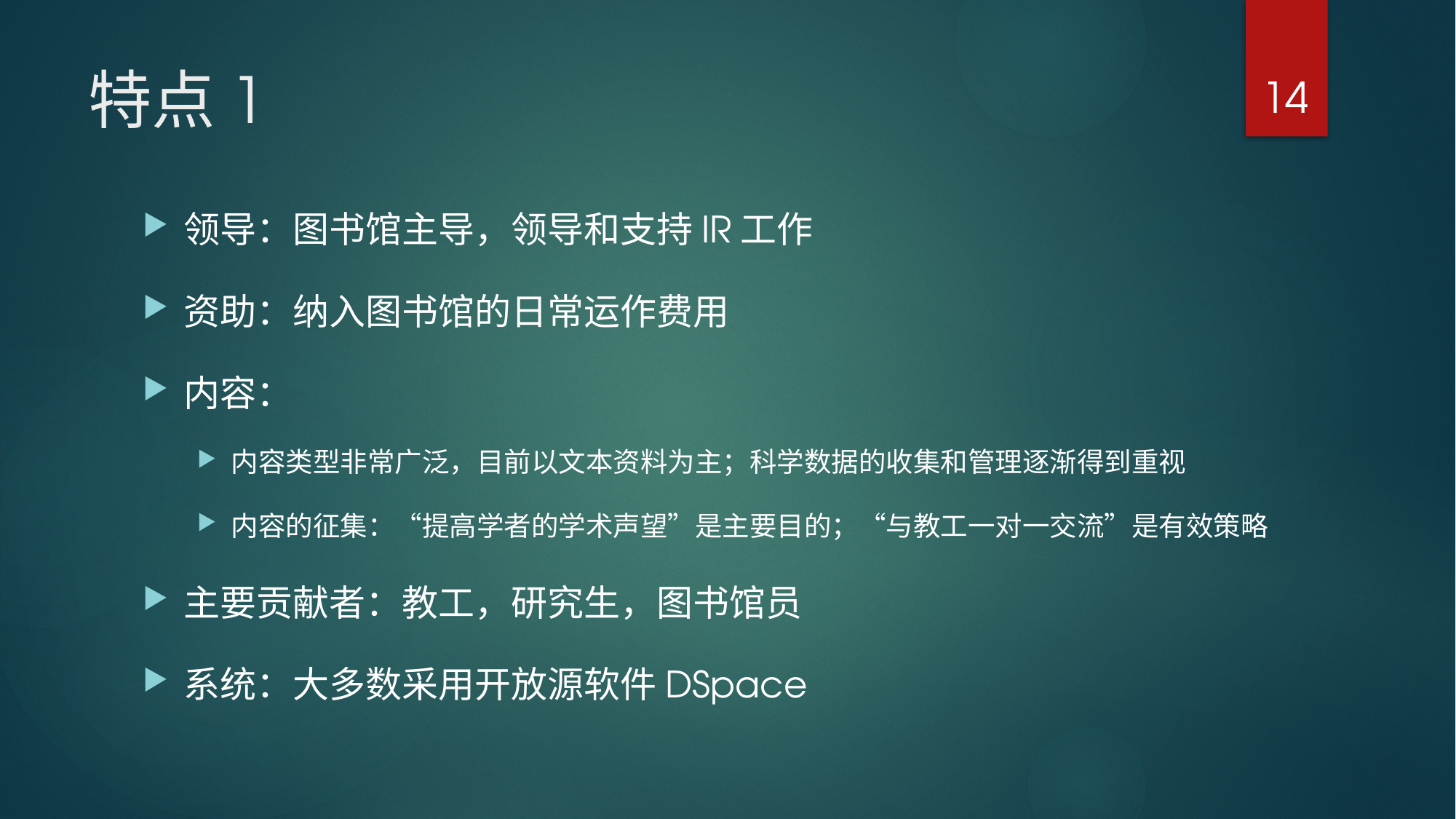

14
# 特点1
领导：图书馆主导，领导和支持IR工作
资助：纳入图书馆的日常运作费用
内容：
内容类型非常广泛，目前以文本资料为主；科学数据的收集和管理逐渐得到重视
内容的征集：“提高学者的学术声望”是主要目的；“与教工一对一交流”是有效策略
主要贡献者：教工，研究生，图书馆员
系统：大多数采用开放源软件DSpace